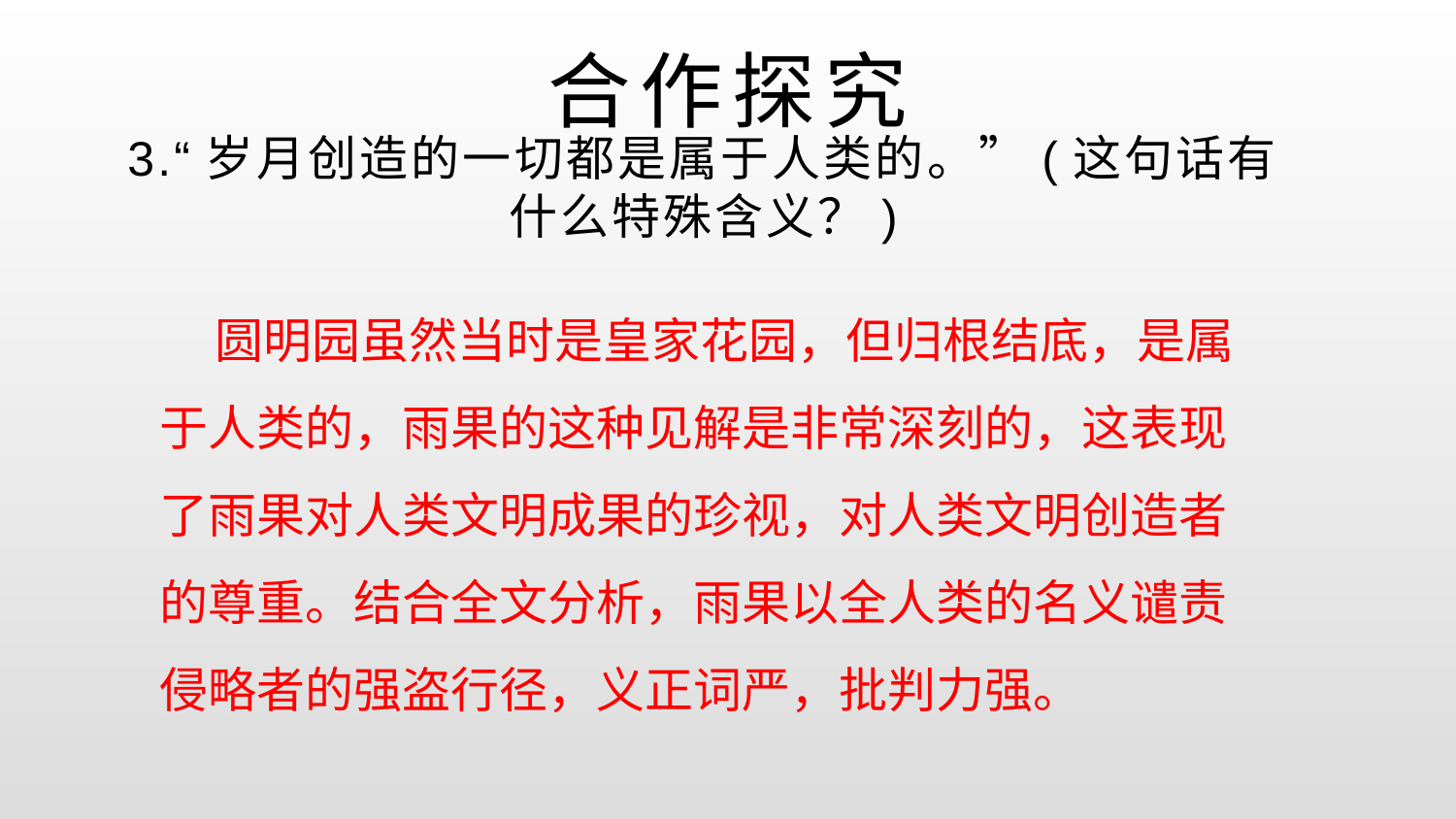

# 合作探究
3.“岁月创造的一切都是属于人类的。”(这句话有什么特殊含义？)

    圆明园虽然当时是皇家花园，但归根结底，是属于人类的，雨果的这种见解是非常深刻的，这表现了雨果对人类文明成果的珍视，对人类文明创造者的尊重。结合全文分析，雨果以全人类的名义谴责侵略者的强盗行径，义正词严，批判力强。